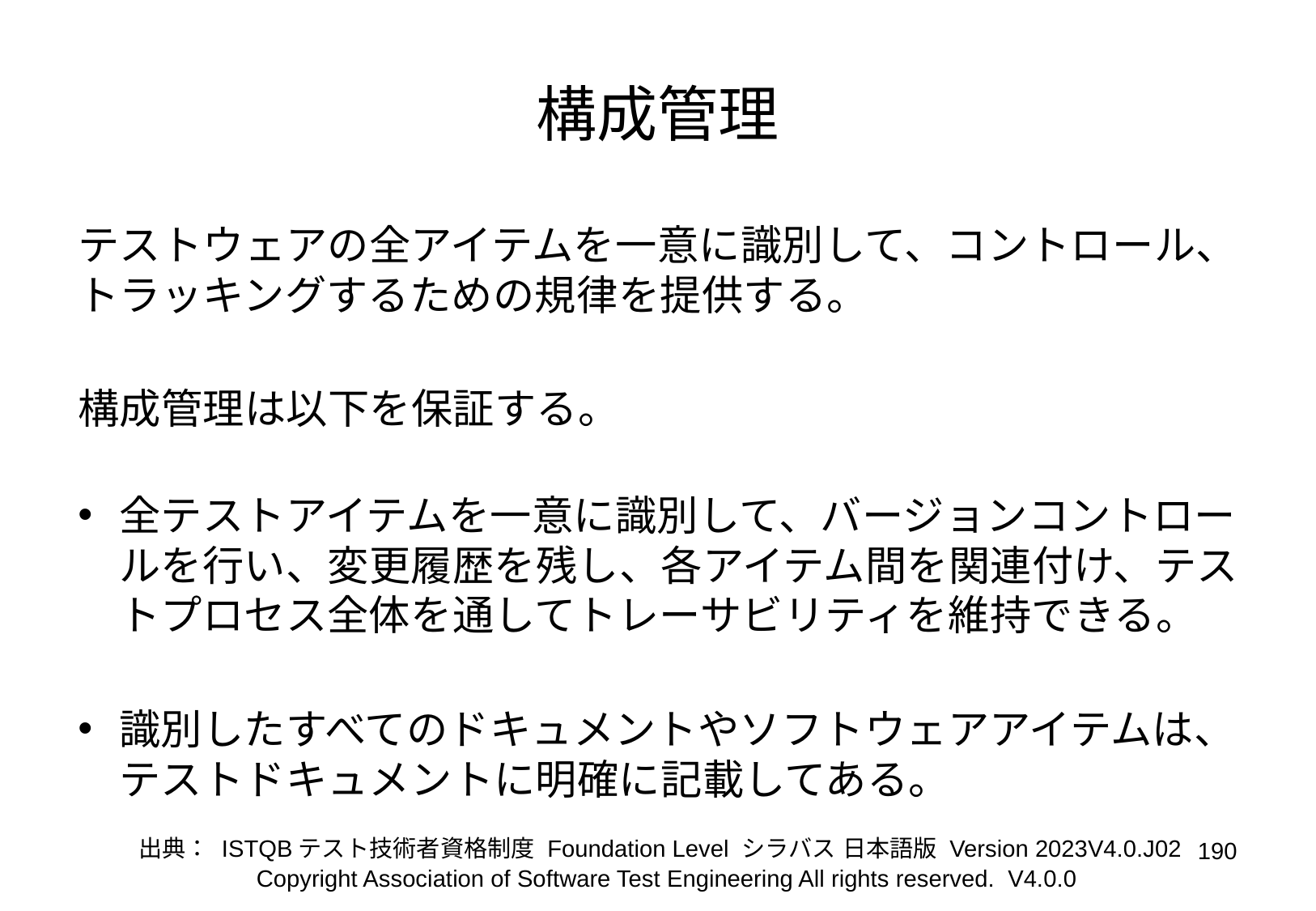

# 構成管理
テストウェアの全アイテムを一意に識別して、コントロール、トラッキングするための規律を提供する。

構成管理は以下を保証する。

全テストアイテムを一意に識別して、バージョンコントロールを行い、変更履歴を残し、各アイテム間を関連付け、テストプロセス全体を通してトレーサビリティを維持できる。

識別したすべてのドキュメントやソフトウェアアイテムは、テストドキュメントに明確に記載してある。
出典： ISTQBテスト技術者資格制度 Foundation Level シラバス 日本語版 Version 2023V4.0.J02
190
Copyright Association of Software Test Engineering All rights reserved.  V4.0.0